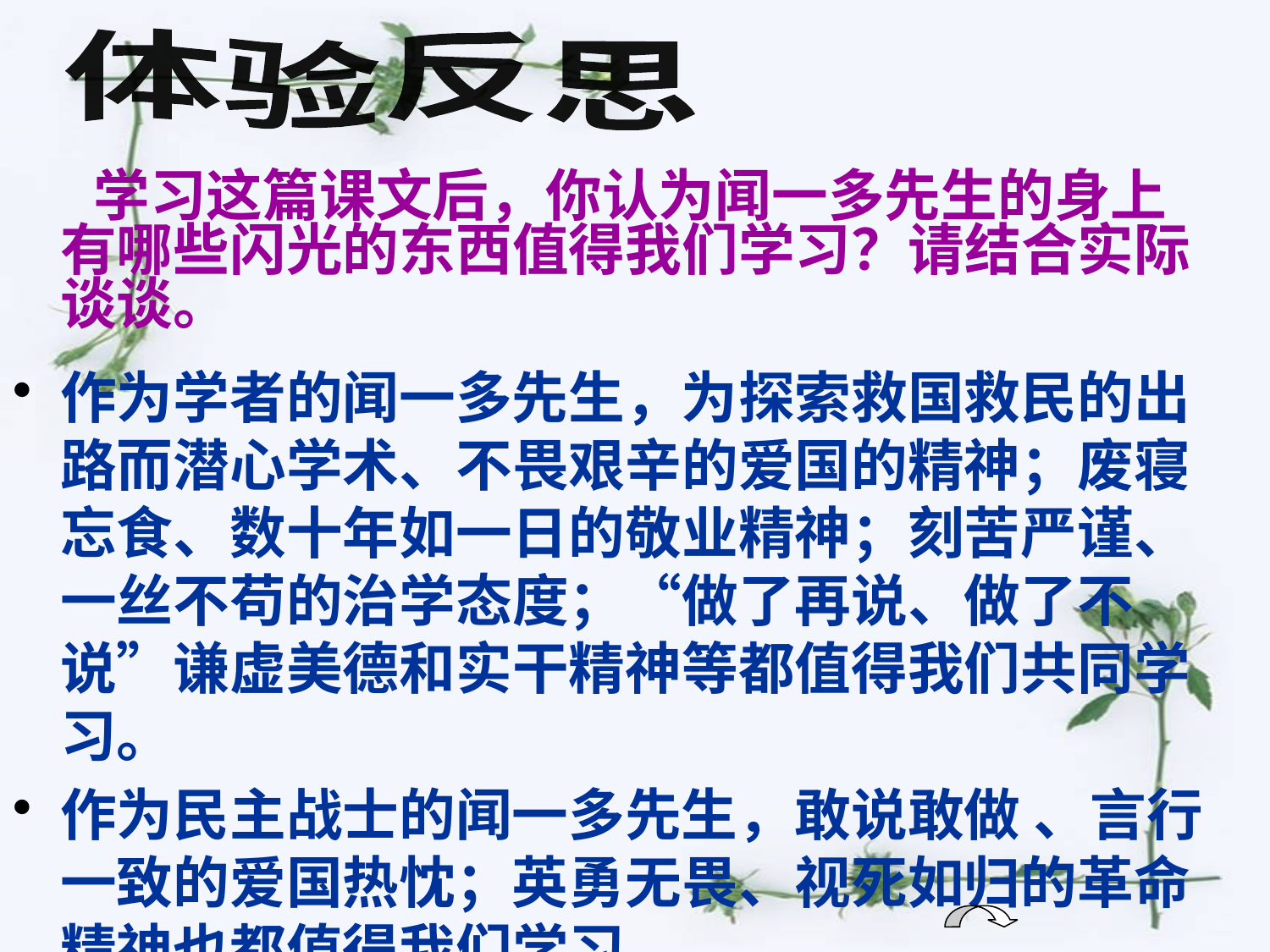

体验反思

         学习这篇课文后，你认为闻一多先生的身上有哪些闪光的东西值得我们学习？请结合实际谈谈。
作为学者的闻一多先生，为探索救国救民的出路而潜心学术、不畏艰辛的爱国的精神；废寝忘食、数十年如一日的敬业精神；刻苦严谨、一丝不苟的治学态度；“做了再说、做了不说”谦虚美德和实干精神等都值得我们共同学习。
作为民主战士的闻一多先生，敢说敢做 、言行一致的爱国热忱；英勇无畏、视死如归的革命精神也都值得我们学习。